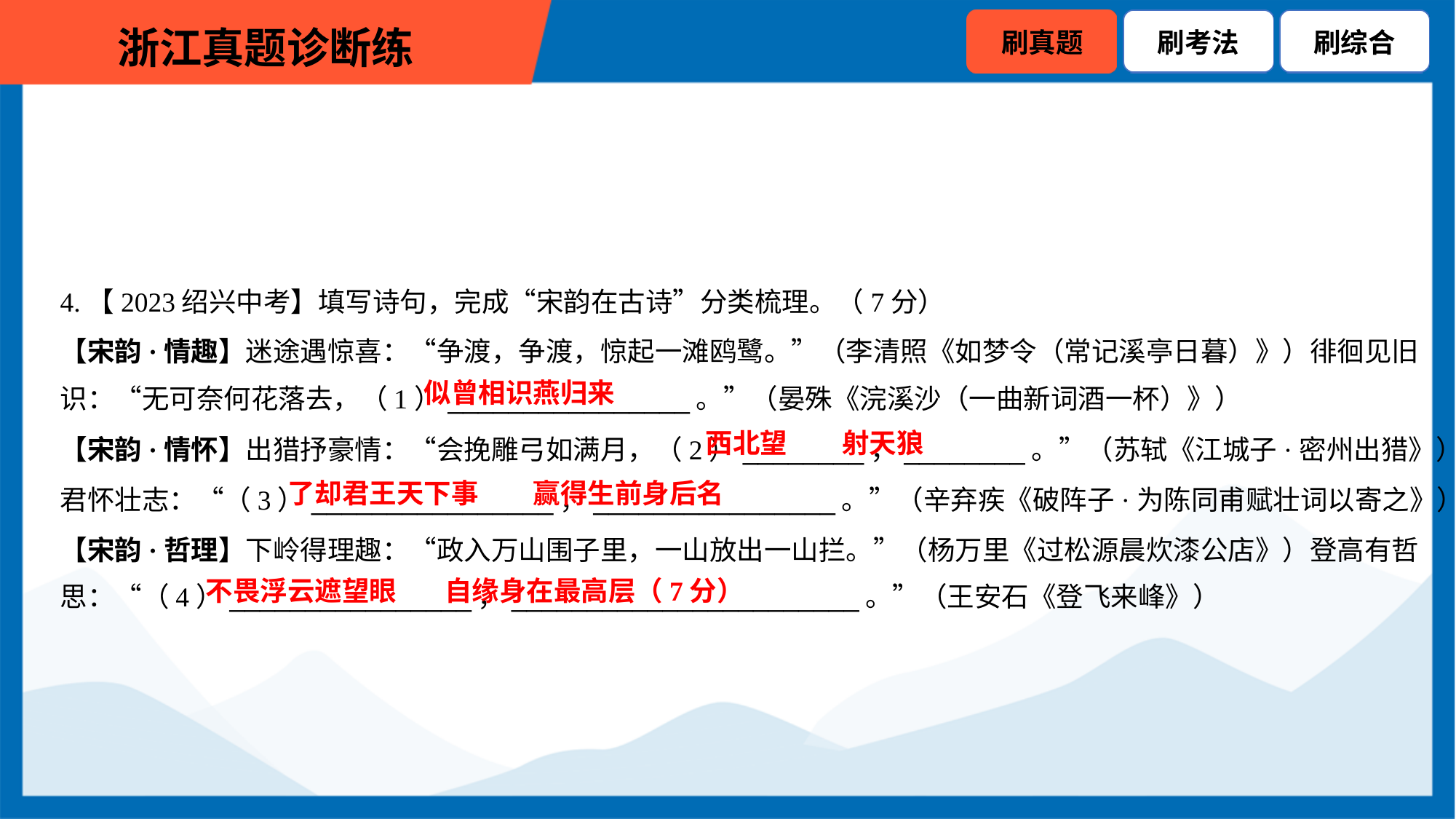

4.【2023绍兴中考】填写诗句，完成“宋韵在古诗”分类梳理。（7分）
【宋韵·情趣】迷途遇惊喜：“争渡，争渡，惊起一滩鸥鹭。”（李清照《如梦令（常记溪亭日暮）》）徘徊见旧
识：“无可奈何花落去，（1）________________。”（晏殊《浣溪沙（一曲新词酒一杯）》）
似曾相识燕归来
西北望
射天狼
【宋韵·情怀】出猎抒豪情：“会挽雕弓如满月，（2）________，________。”（苏轼《江城子·密州出猎》）报
君怀壮志：“（3）________________，________________。”（辛弃疾《破阵子·为陈同甫赋壮词以寄之》）
【宋韵·哲理】下岭得理趣：“政入万山围子里，一山放出一山拦。”（杨万里《过松源晨炊漆公店》）登高有哲
思：“（4）________________，_______________________。”（王安石《登飞来峰》）
了却君王天下事
赢得生前身后名
不畏浮云遮望眼
自缘身在最高层（7分）